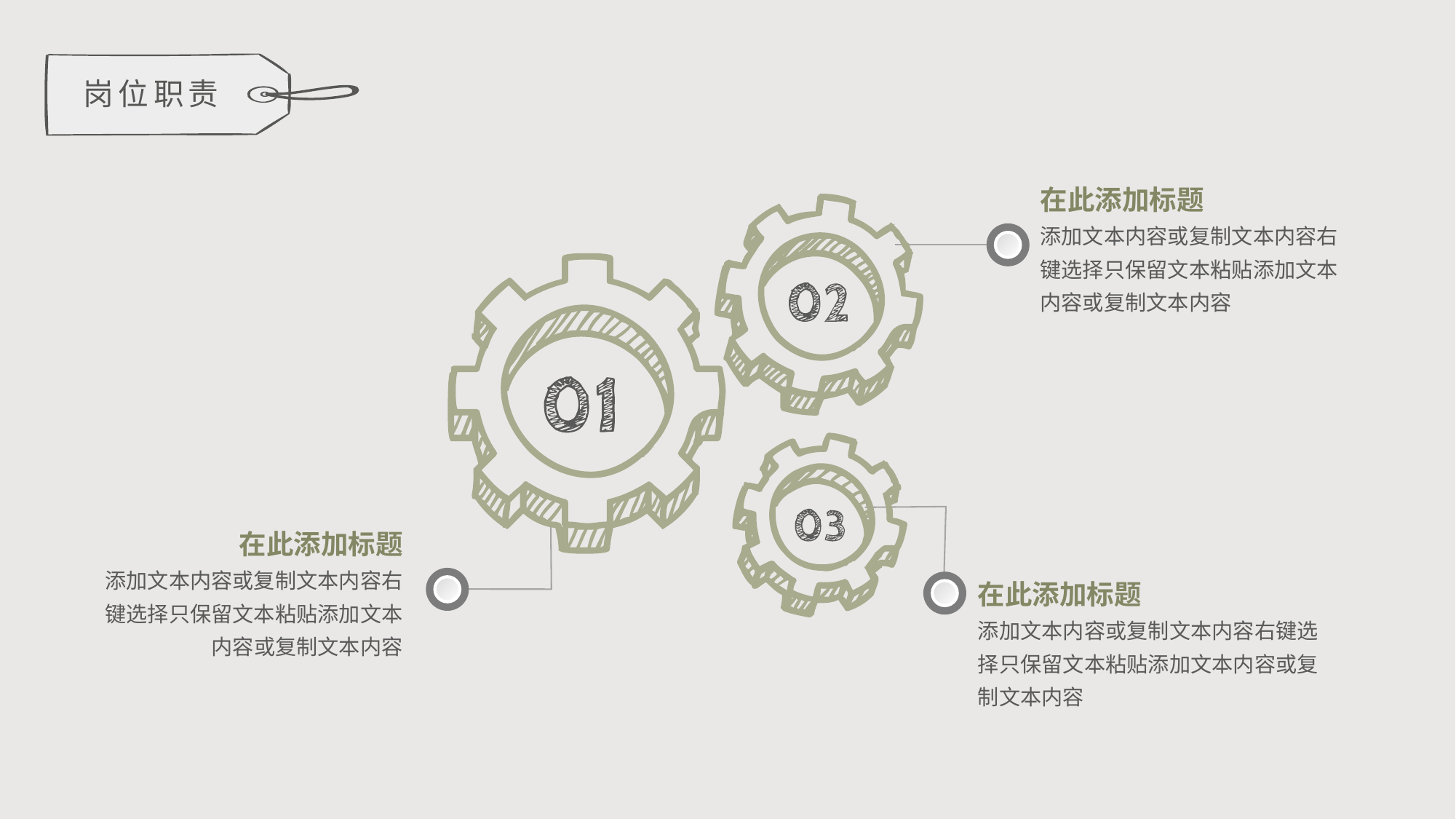

岗位职责
在此添加标题
添加文本内容或复制文本内容右键选择只保留文本粘贴添加文本内容或复制文本内容

在此添加标题
添加文本内容或复制文本内容右键选择只保留文本粘贴添加文本内容或复制文本内容

在此添加标题
添加文本内容或复制文本内容右键选择只保留文本粘贴添加文本内容或复制文本内容